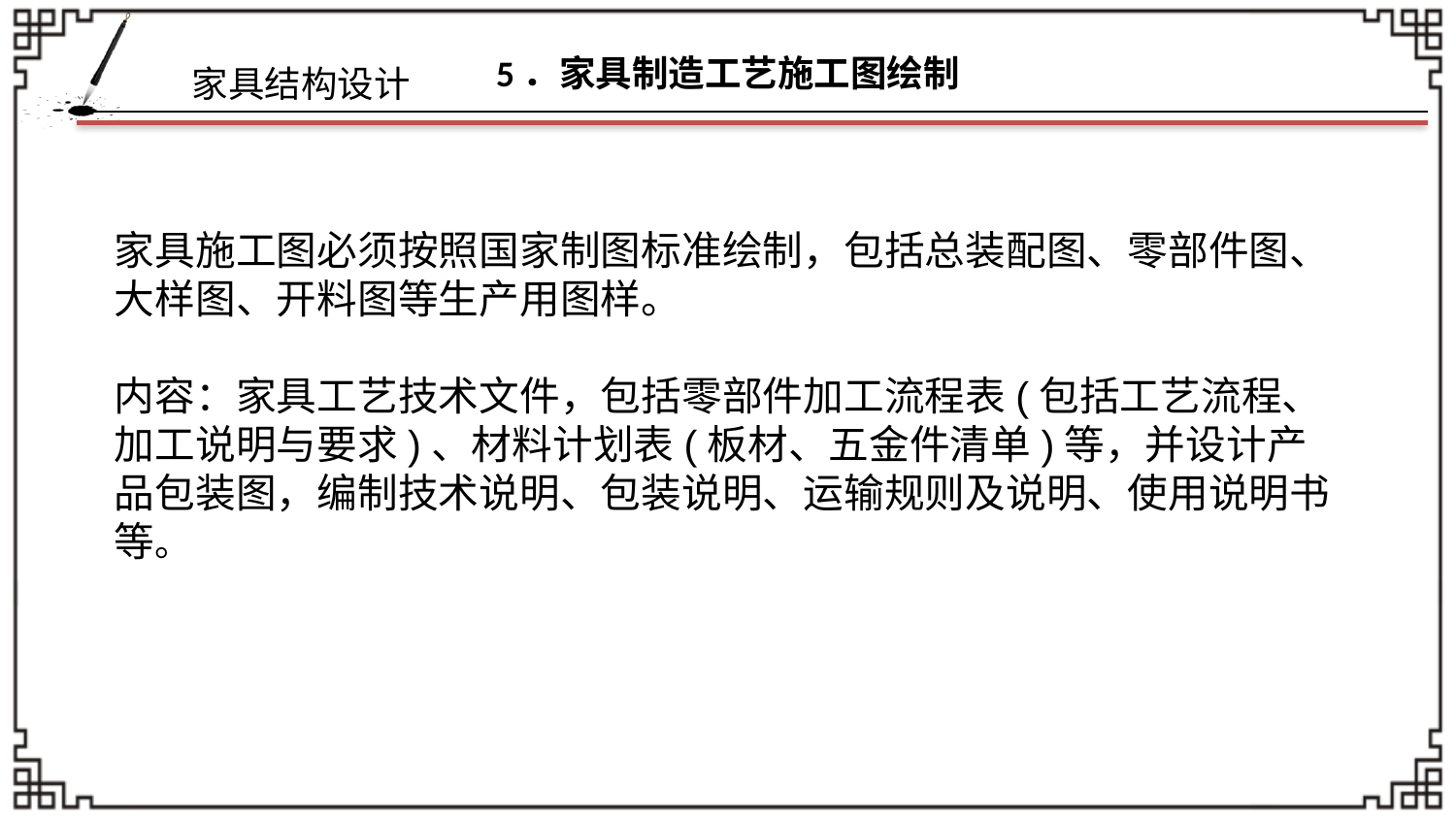

# 5．家具制造工艺施工图绘制
家具施工图必须按照国家制图标准绘制，包括总装配图、零部件图、大样图、开料图等生产用图样。

内容：家具工艺技术文件，包括零部件加工流程表(包括工艺流程、加工说明与要求)、材料计划表(板材、五金件清单)等，并设计产品包装图，编制技术说明、包装说明、运输规则及说明、使用说明书等。